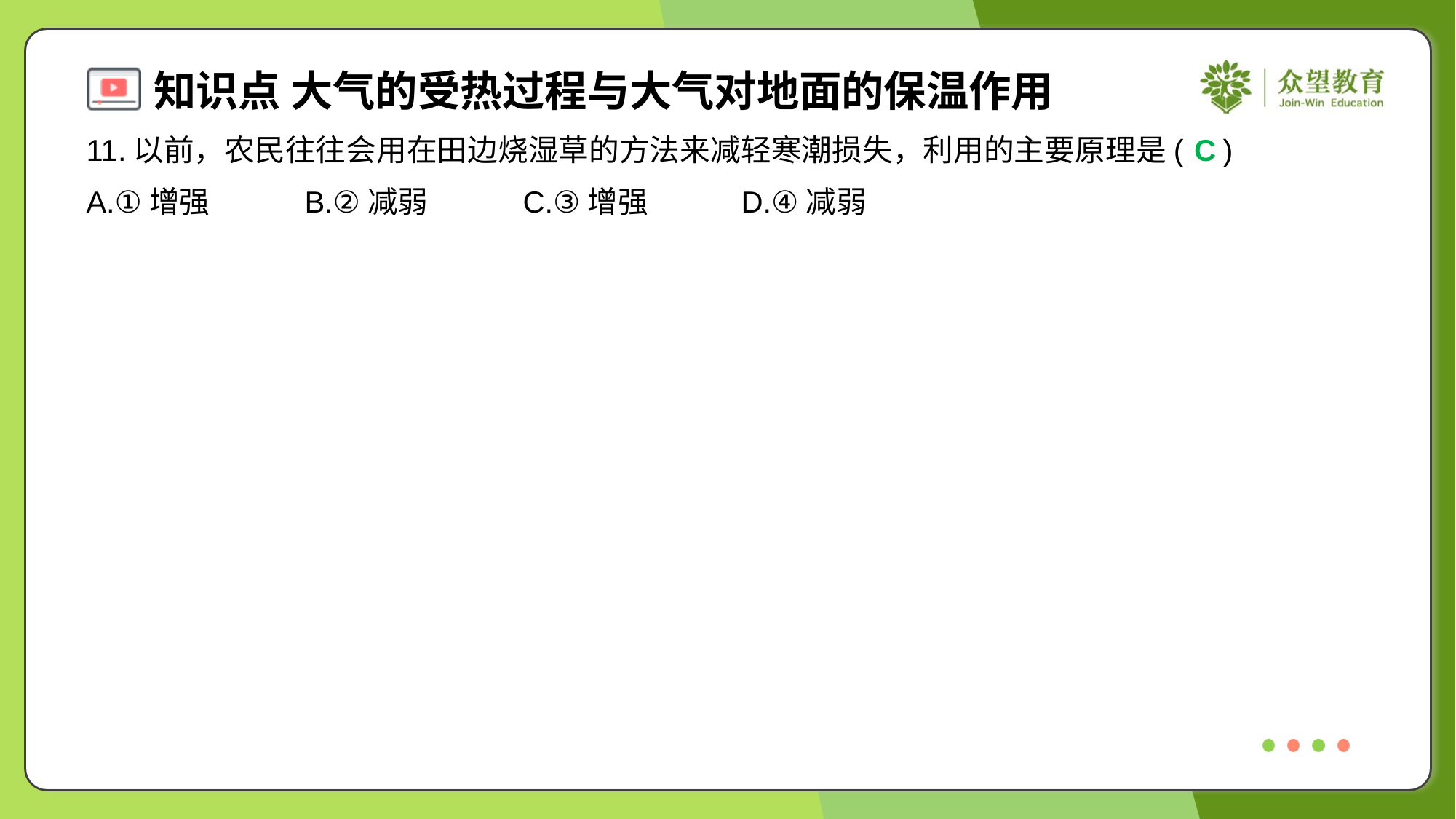

11.以前，农民往往会用在田边烧湿草的方法来减轻寒潮损失，利用的主要原理是(     )
C
A.①增强	B.②减弱	C.③增强	D.④减弱